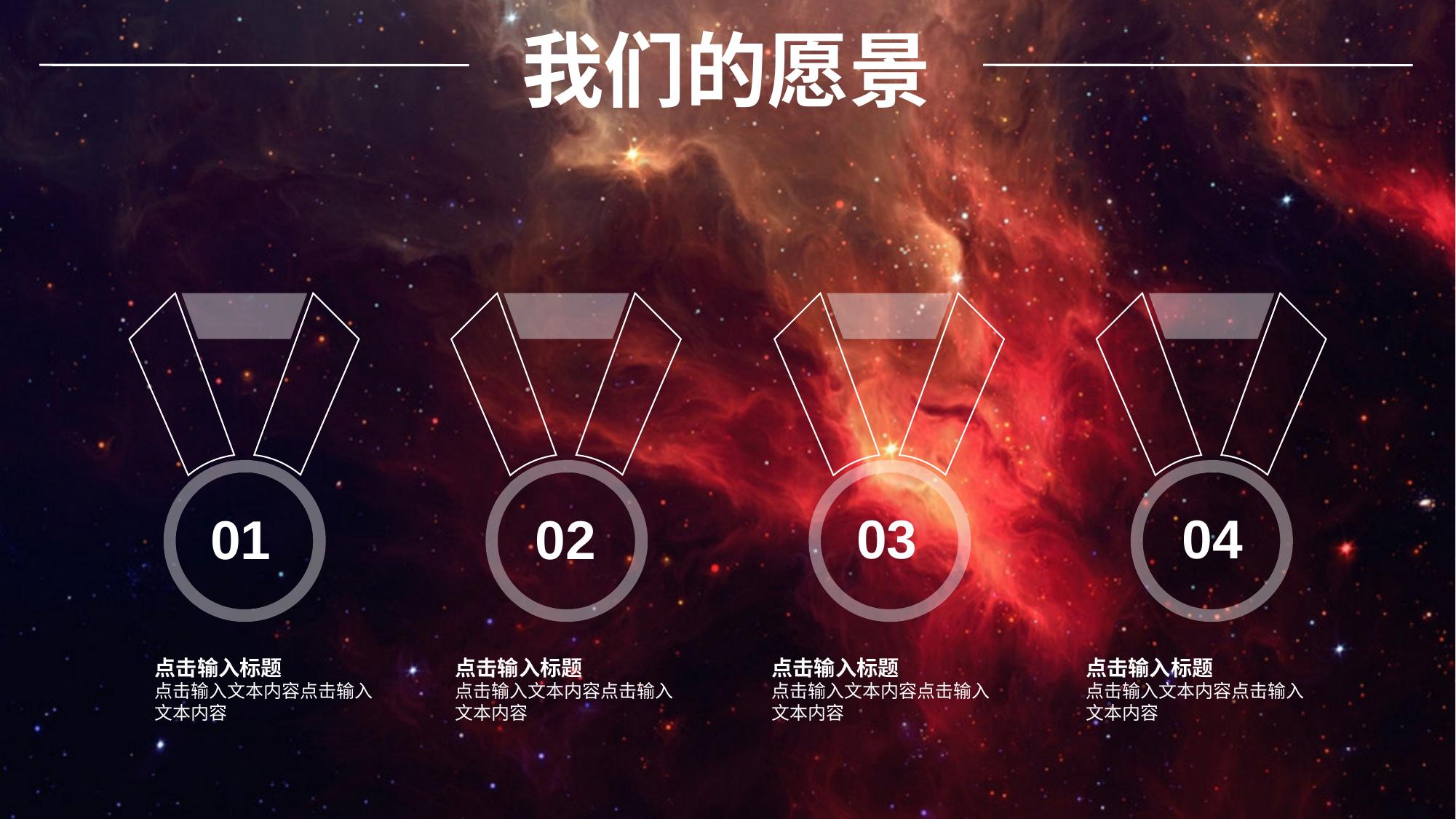

我们的愿景

04
03
01
02
点击输入标题
点击输入文本内容点击输入文本内容

点击输入标题
点击输入文本内容点击输入文本内容

点击输入标题
点击输入文本内容点击输入文本内容

点击输入标题
点击输入文本内容点击输入文本内容